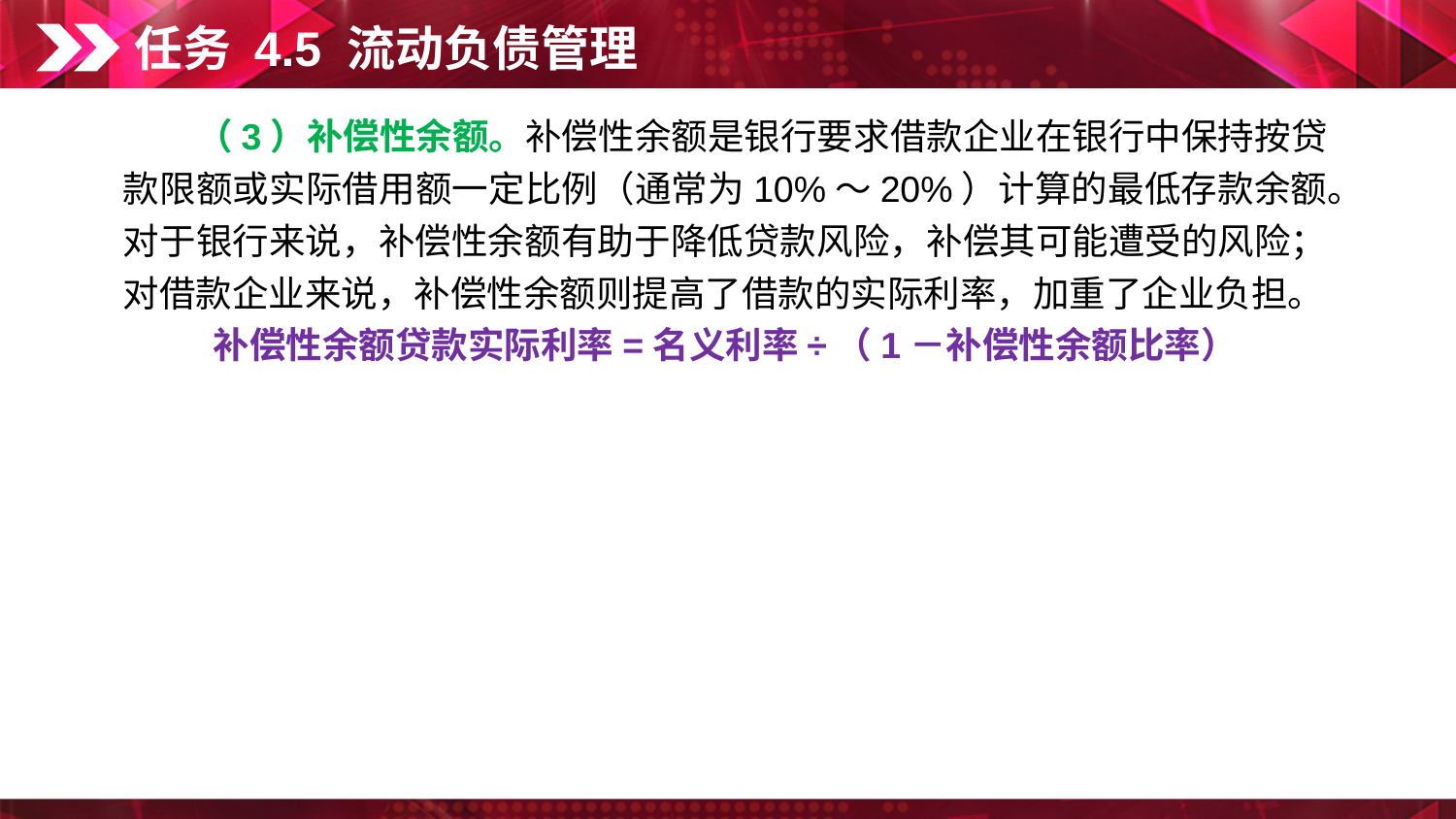

任务 4.5 流动负债管理

　　（3）补偿性余额。补偿性余额是银行要求借款企业在银行中保持按贷款限额或实际借用额一定比例（通常为10%～20%）计算的最低存款余额。对于银行来说，补偿性余额有助于降低贷款风险，补偿其可能遭受的风险；对借款企业来说，补偿性余额则提高了借款的实际利率，加重了企业负担。
补偿性余额贷款实际利率=名义利率÷（1－补偿性余额比率）